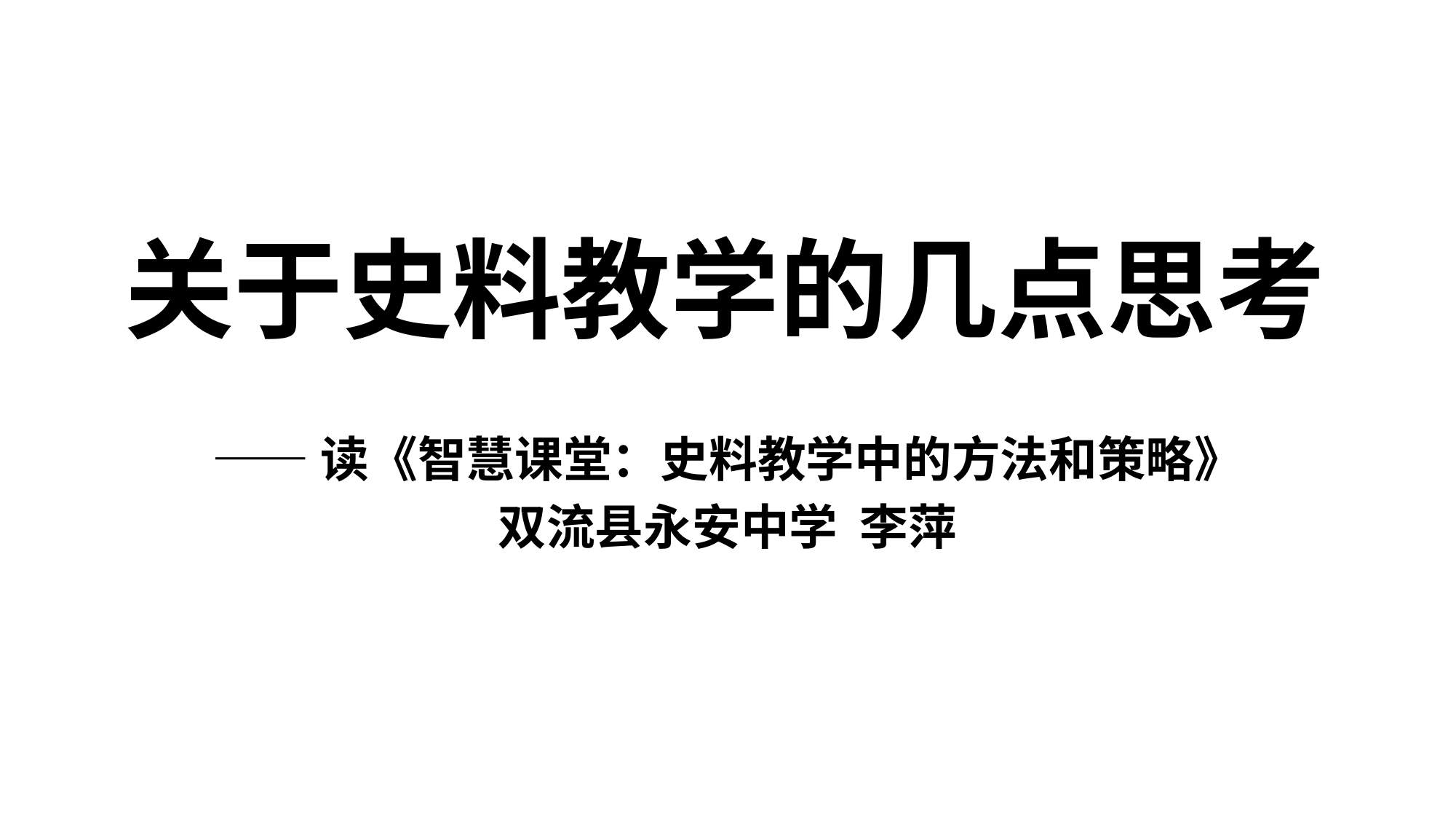

# 关于史料教学的几点思考
——读《智慧课堂：史料教学中的方法和策略》
双流县永安中学  李萍